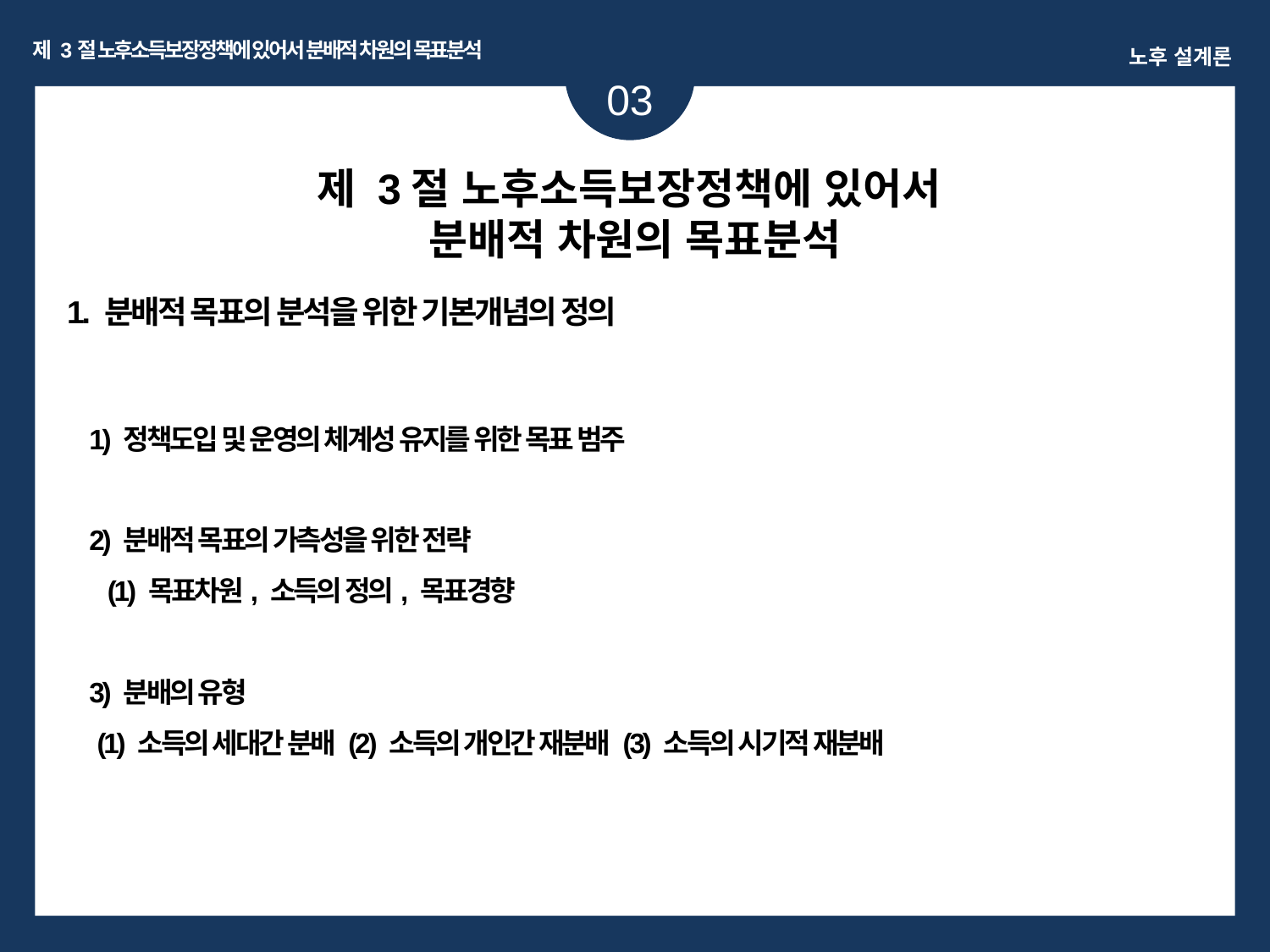

제 3절 노후소득보장정책에 있어서 분배적 차원의 목표분석
노후 설계론
03
ㅏㅏ
제 3절 노후소득보장정책에 있어서
분배적 차원의 목표분석
1. 분배적 목표의 분석을 위한 기본개념의 정의
1) 정책도입 및 운영의 체계성 유지를 위한 목표 범주

2) 분배적 목표의 가측성을 위한 전략
   (1) 목표차원, 소득의 정의, 목표경향

3) 분배의 유형
 (1) 소득의 세대간 분배 (2) 소득의 개인간 재분배 (3) 소득의 시기적 재분배